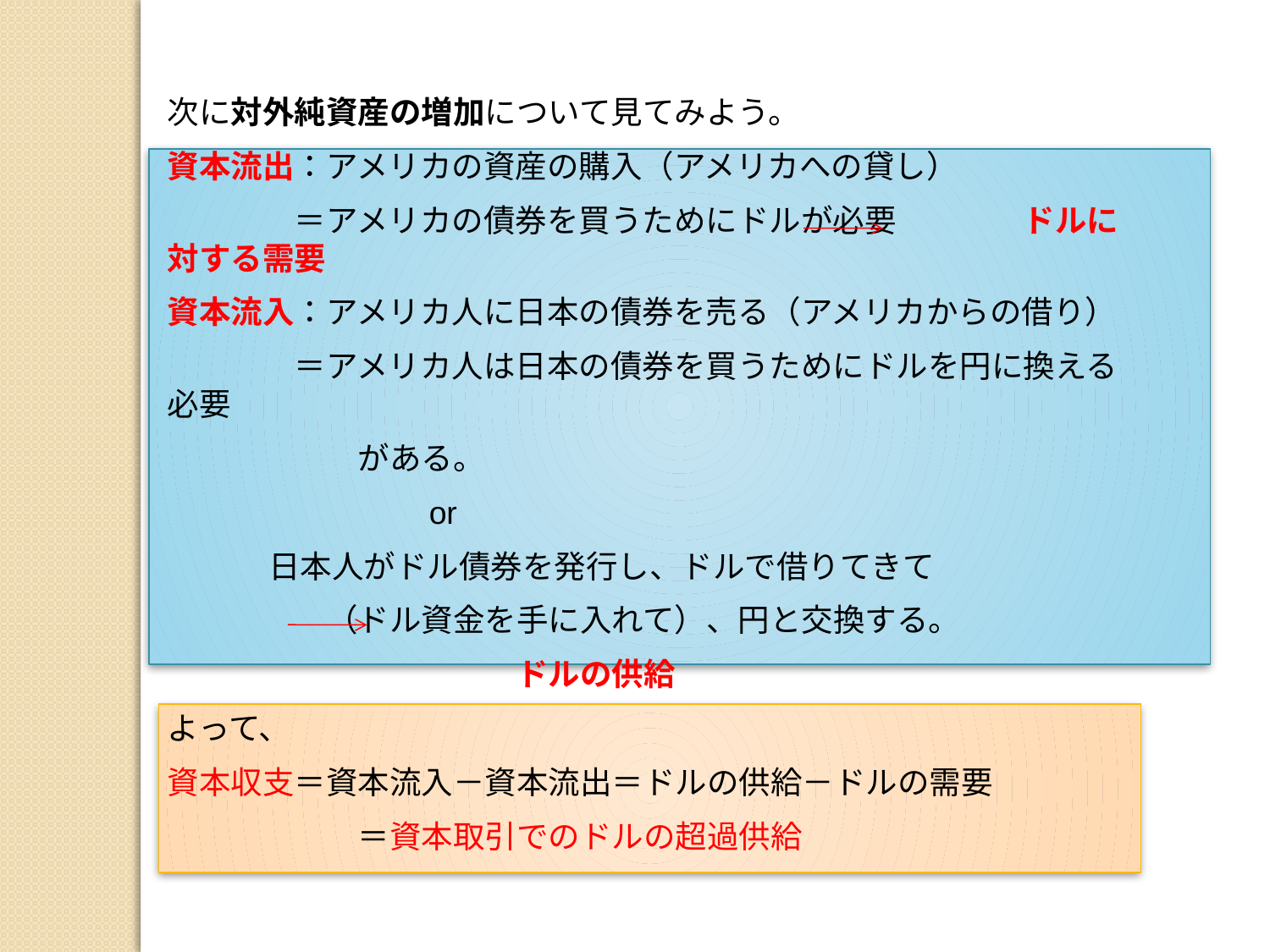

次に対外純資産の増加について見てみよう。
資本流出：アメリカの資産の購入（アメリカへの貸し）
　　　　＝アメリカの債券を買うためにドルが必要　　　　ドルに対する需要
資本流入：アメリカ人に日本の債券を売る（アメリカからの借り）
　　　　＝アメリカ人は日本の債券を買うためにドルを円に換える必要
　　　　　　がある。
　　　　　　　　or
             日本人がドル債券を発行し、ドルで借りてきて
　　　　　（ドル資金を手に入れて）、円と交換する。
　　　　　　　　　　　ドルの供給
よって、
資本収支＝資本流入－資本流出＝ドルの供給－ドルの需要
　　　　　　＝資本取引でのドルの超過供給